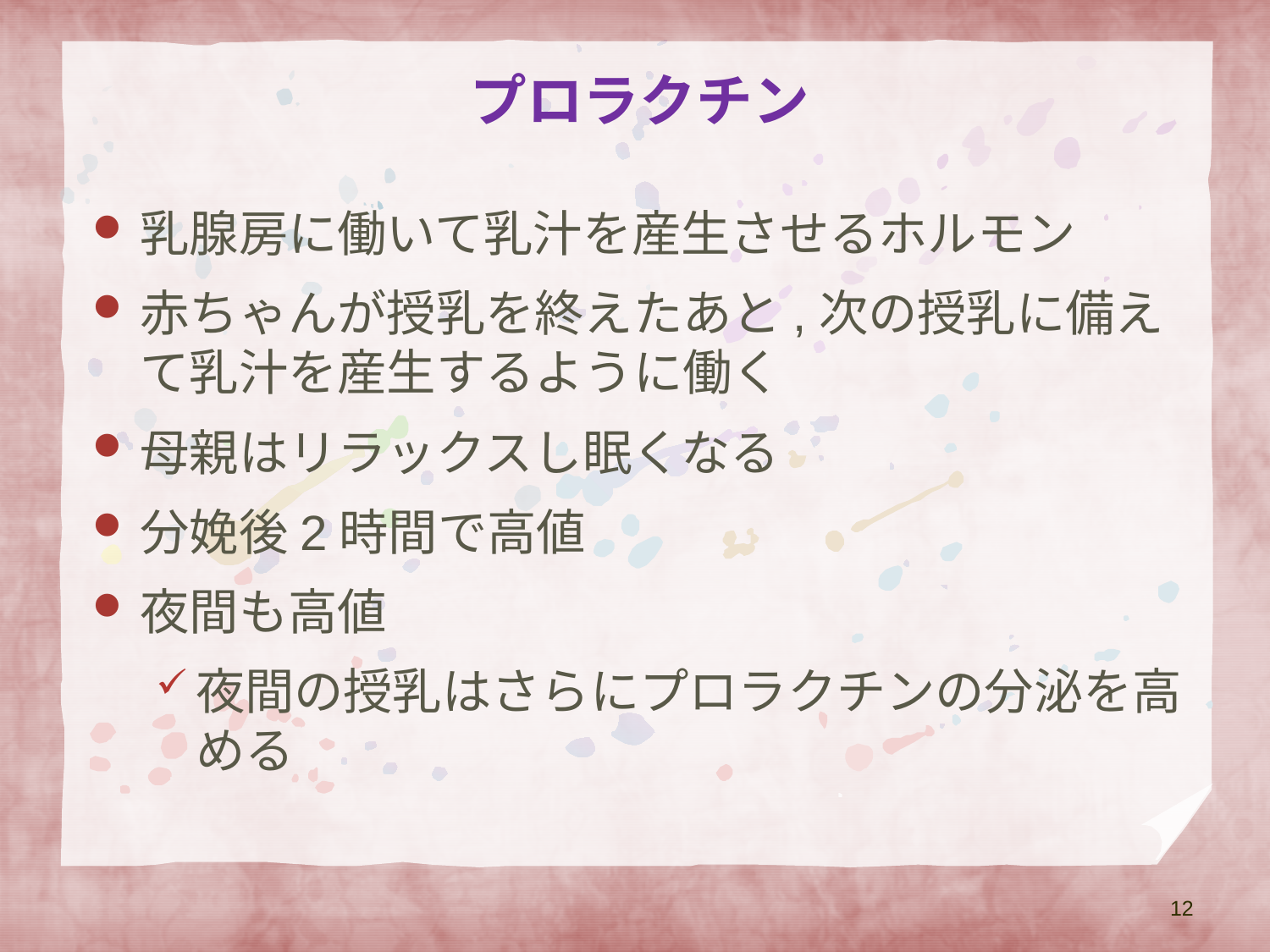

# プロラクチン
乳腺房に働いて乳汁を産生させるホルモン
赤ちゃんが授乳を終えたあと,次の授乳に備えて乳汁を産生するように働く
母親はリラックスし眠くなる
分娩後2時間で高値
夜間も高値
夜間の授乳はさらにプロラクチンの分泌を高める
12